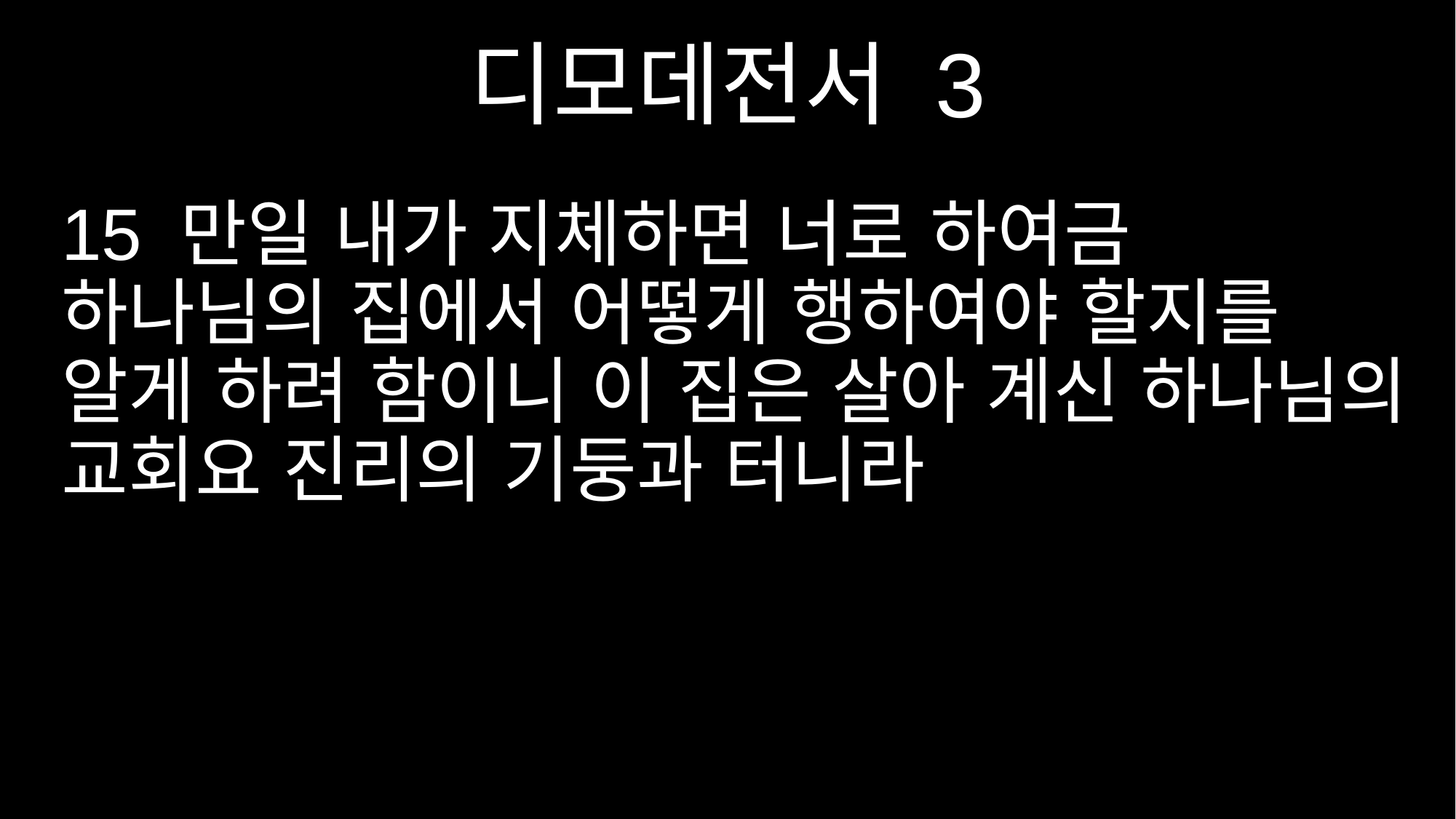

디모데전서 3
15 만일 내가 지체하면 너로 하여금 하나님의 집에서 어떻게 행하여야 할지를 알게 하려 함이니 이 집은 살아 계신 하나님의 교회요 진리의 기둥과 터니라